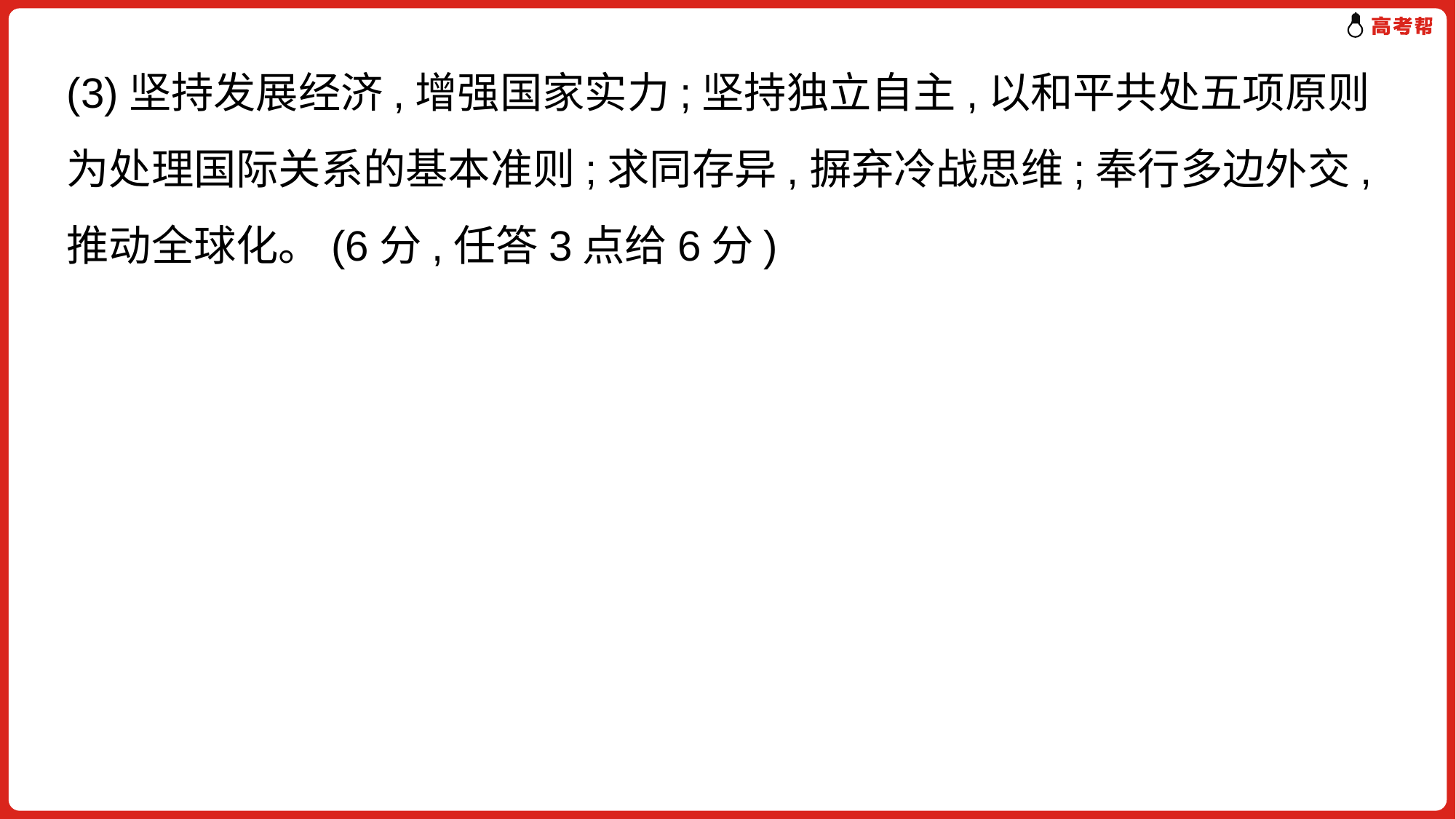

(3)坚持发展经济,增强国家实力;坚持独立自主,以和平共处五项原则为处理国际关系的基本准则;求同存异,摒弃冷战思维;奉行多边外交,推动全球化。(6分,任答3点给6分)